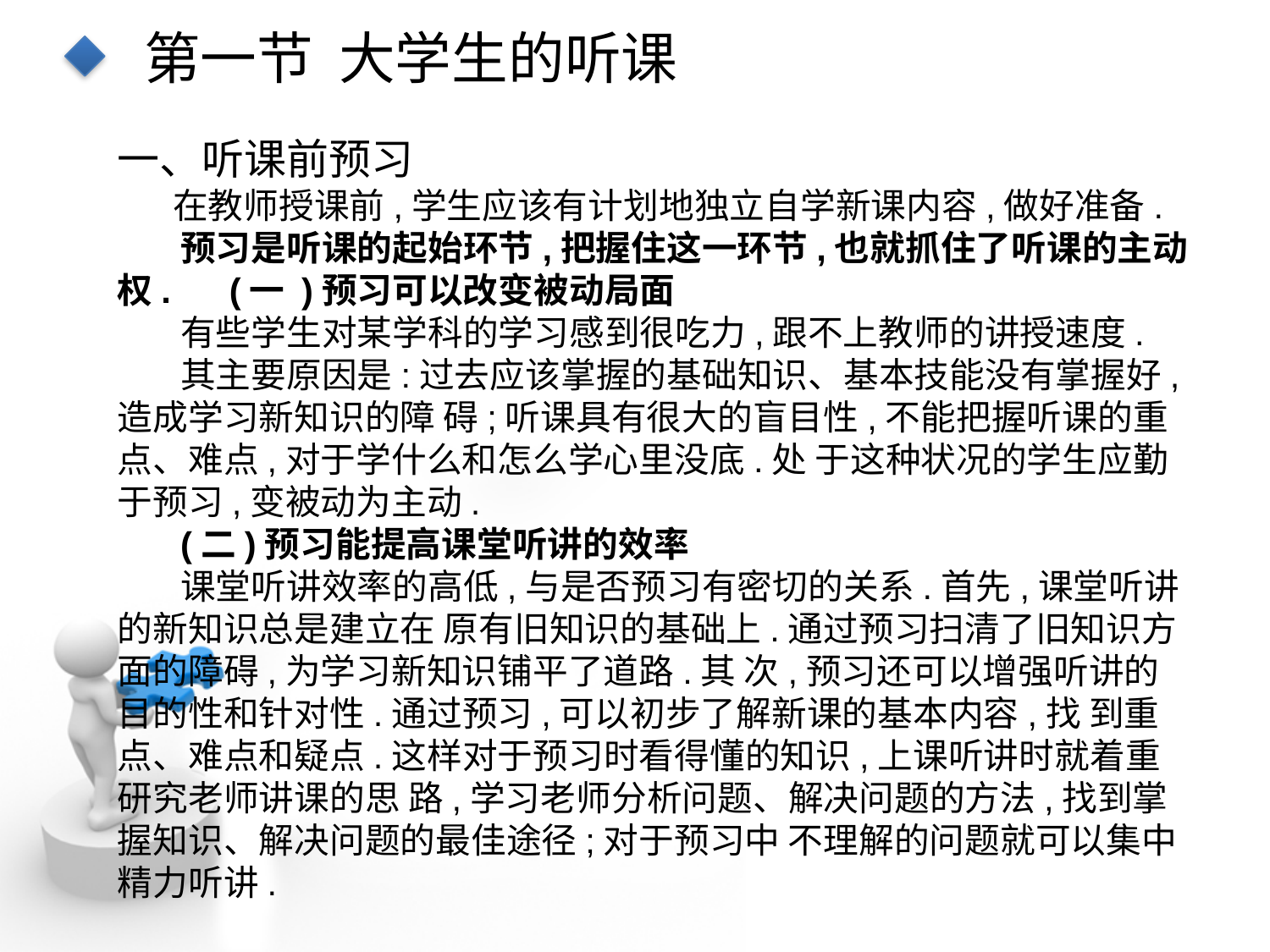

第一节  大学生的听课

一、听课前预习
      在教师授课前,学生应该有计划地独立自学新课内容,做好准备.
预习是听课的起始环节,把握住这一环节,也就抓住了听课的主动权.      (一 )预习可以改变被动局面
有些学生对某学科的学习感到很吃力,跟不上教师的讲授速度.
其主要原因是:过去应该掌握的基础知识、基本技能没有掌握好,造成学习新知识的障 碍;听课具有很大的盲目性,不能把握听课的重点、难点,对于学什么和怎么学心里没底.处 于这种状况的学生应勤于预习,变被动为主动.
(二)预习能提高课堂听讲的效率
课堂听讲效率的高低,与是否预习有密切的关系.首先,课堂听讲的新知识总是建立在 原有旧知识的基础上.通过预习扫清了旧知识方面的障碍,为学习新知识铺平了道路.其 次,预习还可以增强听讲的目的性和针对性.通过预习,可以初步了解新课的基本内容,找 到重点、难点和疑点.这样对于预习时看得懂的知识,上课听讲时就着重研究老师讲课的思 路,学习老师分析问题、解决问题的方法,找到掌握知识、解决问题的最佳途径;对于预习中 不理解的问题就可以集中精力听讲.

点击添加文本
点击添加文本
点击添加文本
点击添加文本